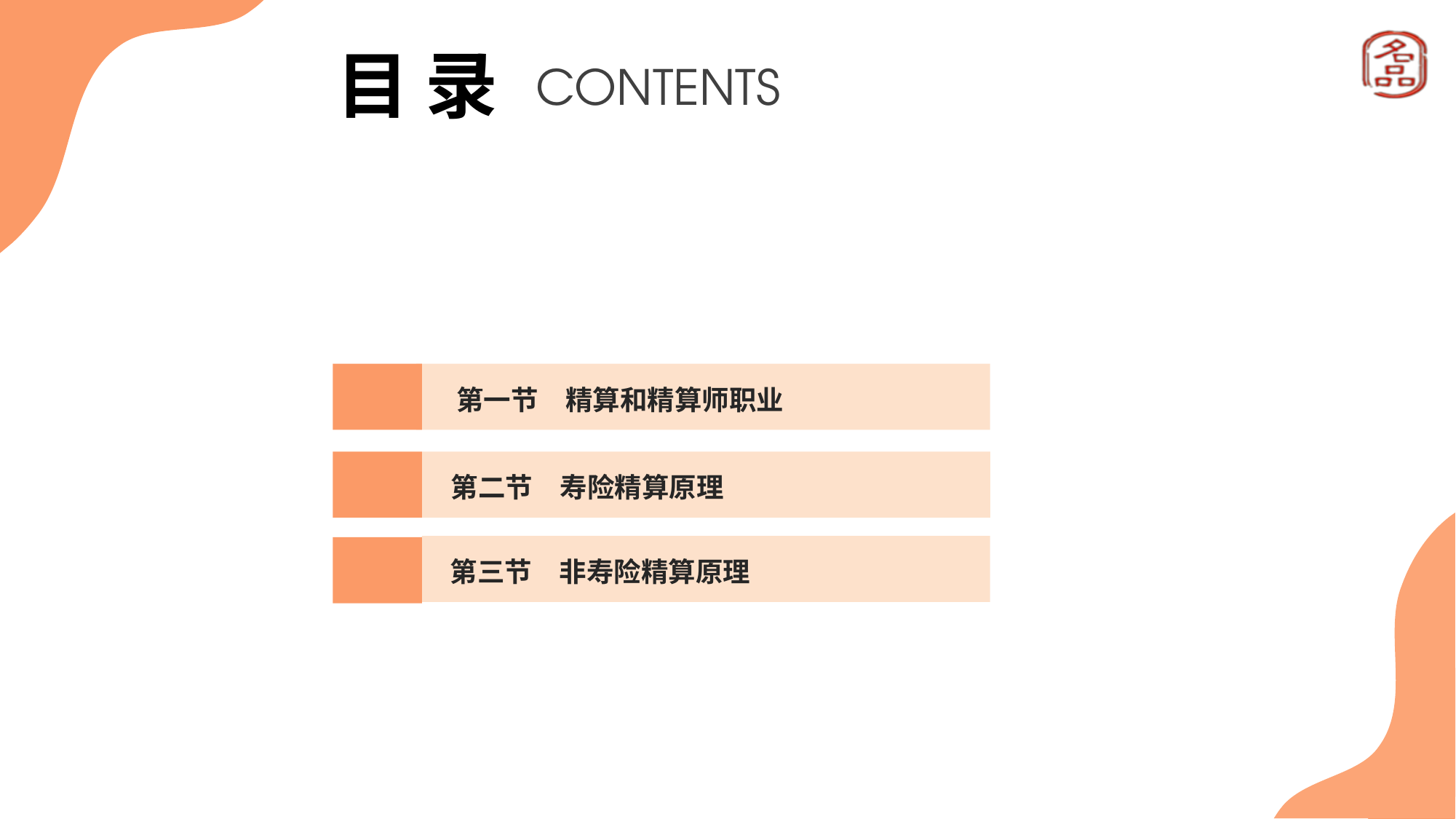

目 录
CONTENTS

第一节　精算和精算师职业

第二节　寿险精算原理

第三节　非寿险精算原理